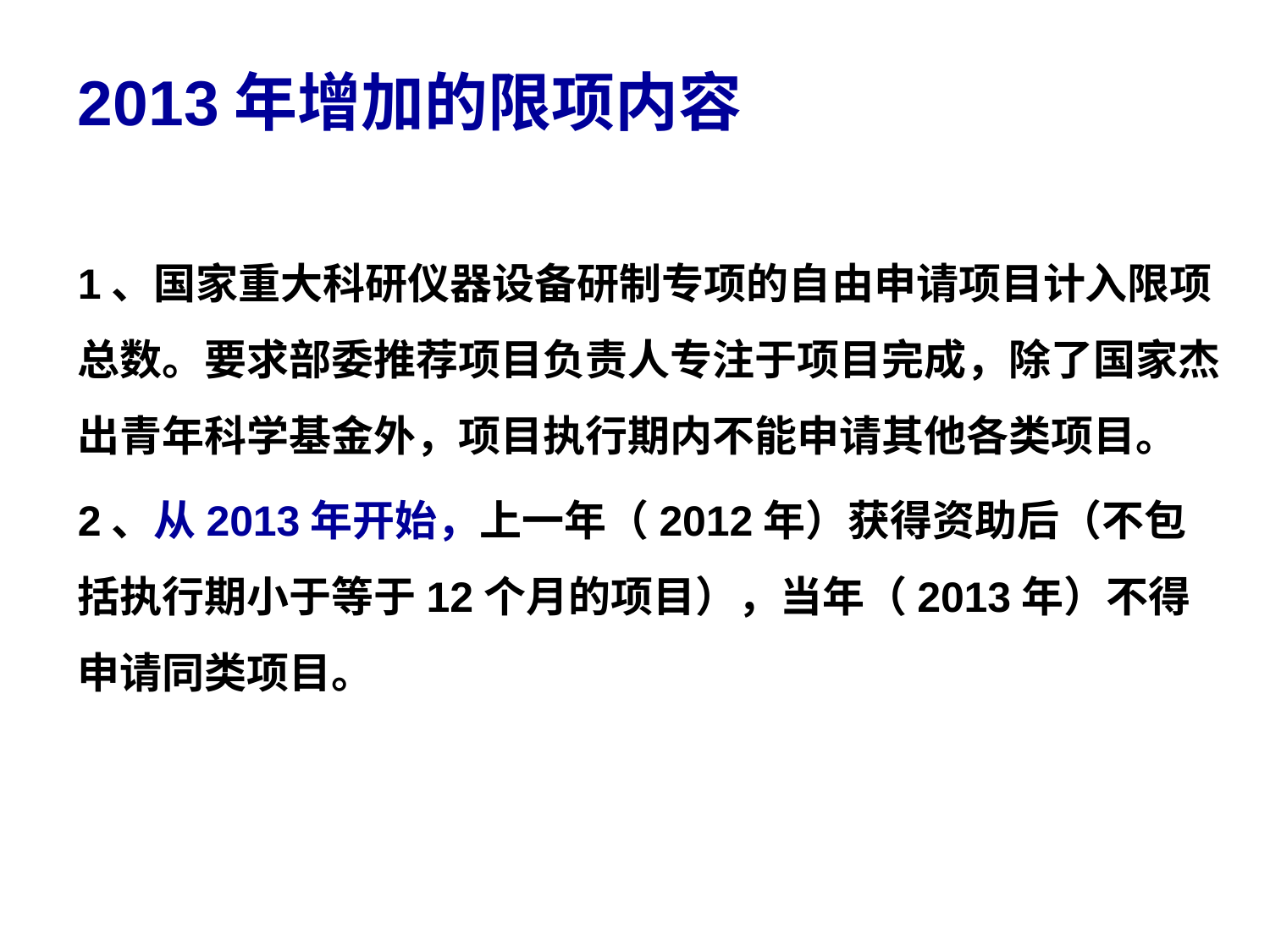

2013年增加的限项内容

1、国家重大科研仪器设备研制专项的自由申请项目计入限项总数。要求部委推荐项目负责人专注于项目完成，除了国家杰出青年科学基金外，项目执行期内不能申请其他各类项目。
2、从2013年开始，上一年（2012年）获得资助后（不包括执行期小于等于12个月的项目），当年（2013年）不得申请同类项目。